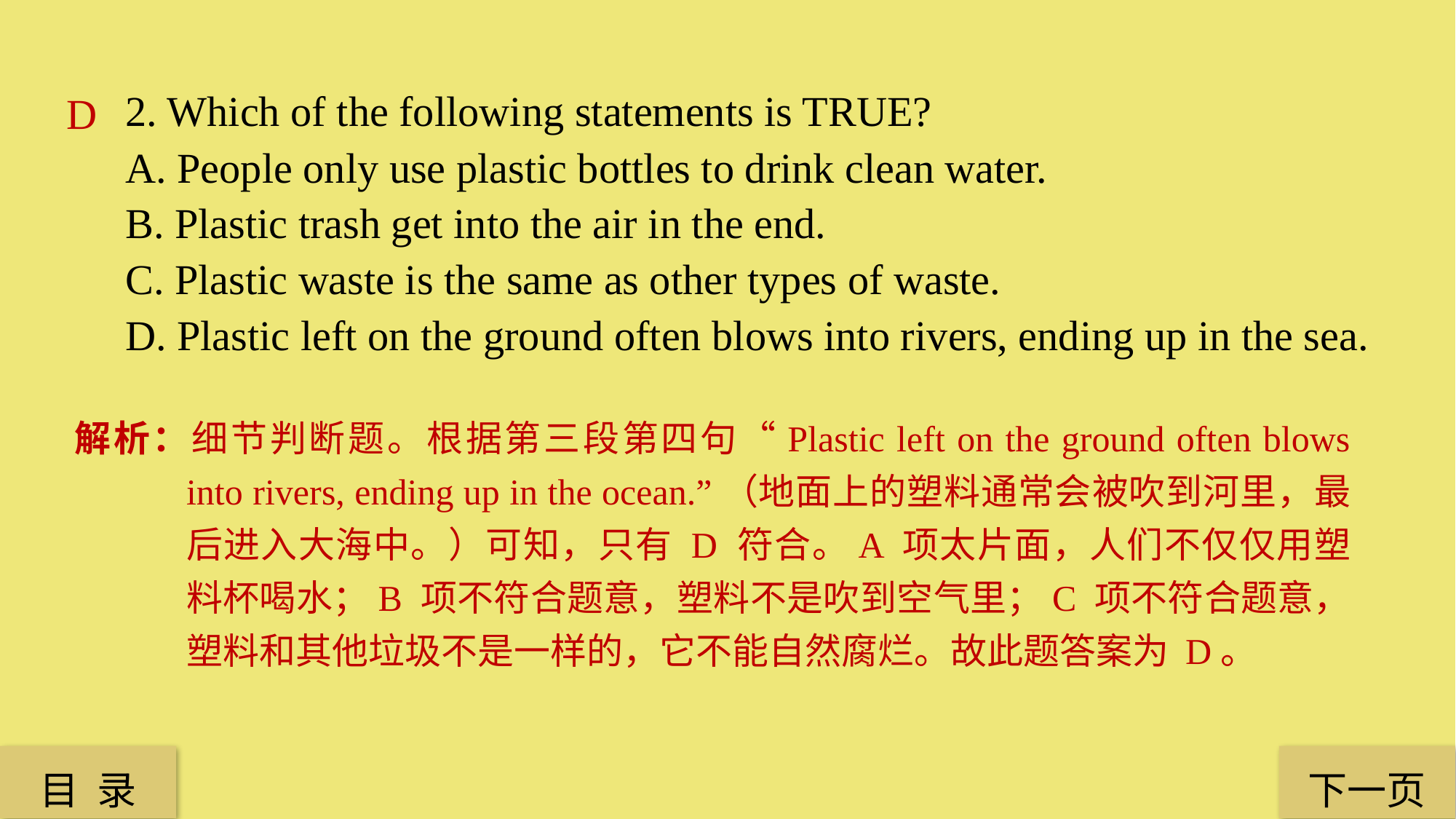

2. Which of the following statements is TRUE?
A. People only use plastic bottles to drink clean water.
B. Plastic trash get into the air in the end.
C. Plastic waste is the same as other types of waste.
D. Plastic left on the ground often blows into rivers, ending up in the sea.
D
解析：细节判断题。根据第三段第四句“Plastic left on the ground often blows into rivers, ending up in the ocean.”（地面上的塑料通常会被吹到河里，最后进入大海中。）可知，只有 D 符合。A 项太片面，人们不仅仅用塑料杯喝水；B 项不符合题意，塑料不是吹到空气里；C 项不符合题意，塑料和其他垃圾不是一样的，它不能自然腐烂。故此题答案为 D。